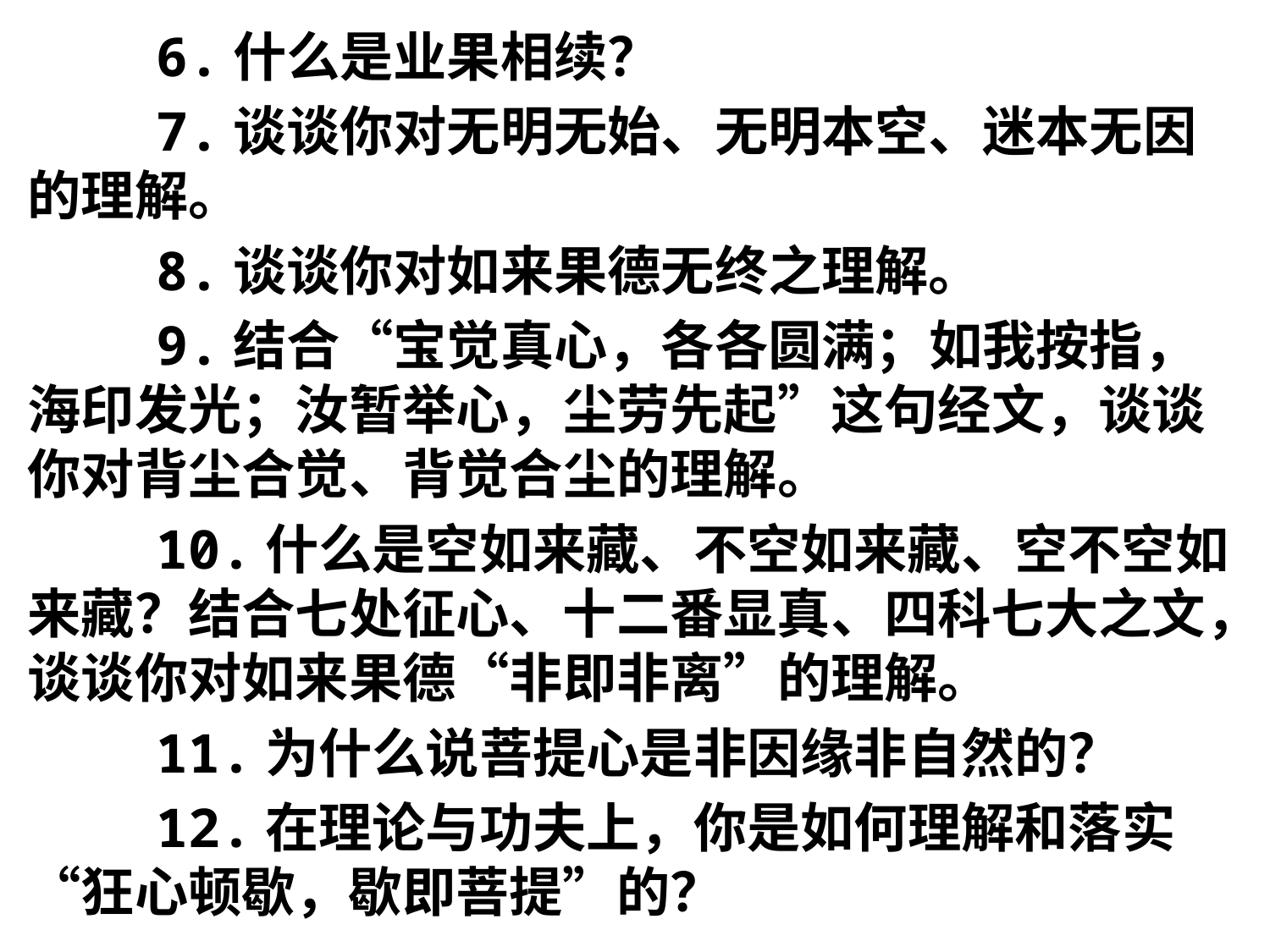

6.什么是业果相续？
    7.谈谈你对无明无始、无明本空、迷本无因的理解。
    8.谈谈你对如来果德无终之理解。
    9.结合“宝觉真心，各各圆满；如我按指，海印发光；汝暂举心，尘劳先起”这句经文，谈谈你对背尘合觉、背觉合尘的理解。
    10.什么是空如来藏、不空如来藏、空不空如来藏？结合七处征心、十二番显真、四科七大之文，谈谈你对如来果德“非即非离”的理解。
    11.为什么说菩提心是非因缘非自然的？
    12.在理论与功夫上，你是如何理解和落实“狂心顿歇，歇即菩提”的？